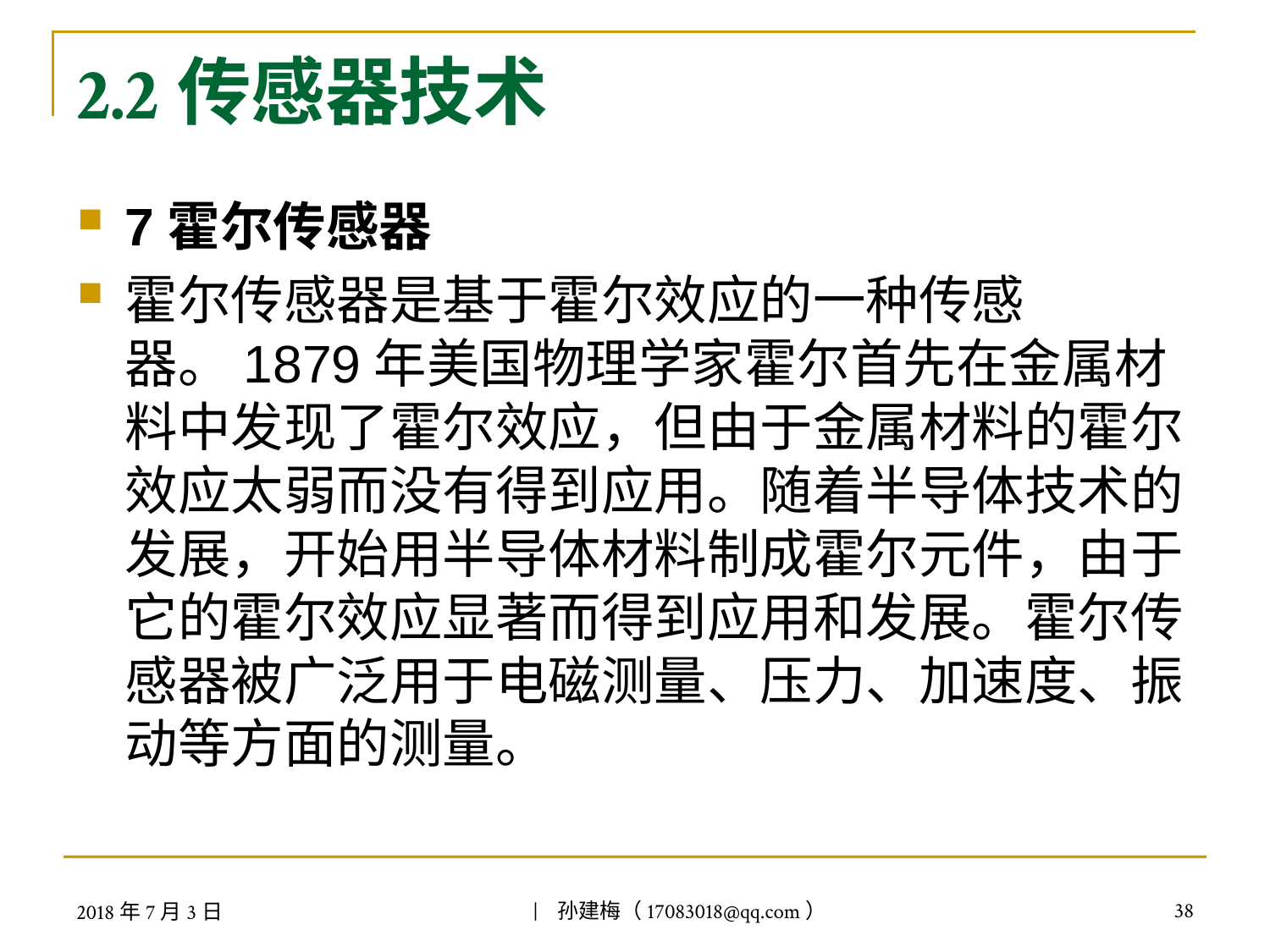

# 2.2传感器技术
7霍尔传感器
霍尔传感器是基于霍尔效应的一种传感器。1879年美国物理学家霍尔首先在金属材料中发现了霍尔效应，但由于金属材料的霍尔效应太弱而没有得到应用。随着半导体技术的发展，开始用半导体材料制成霍尔元件，由于它的霍尔效应显著而得到应用和发展。霍尔传感器被广泛用于电磁测量、压力、加速度、振动等方面的测量。
|   孙建梅（17083018@qq.com）
2018年7月3日
38